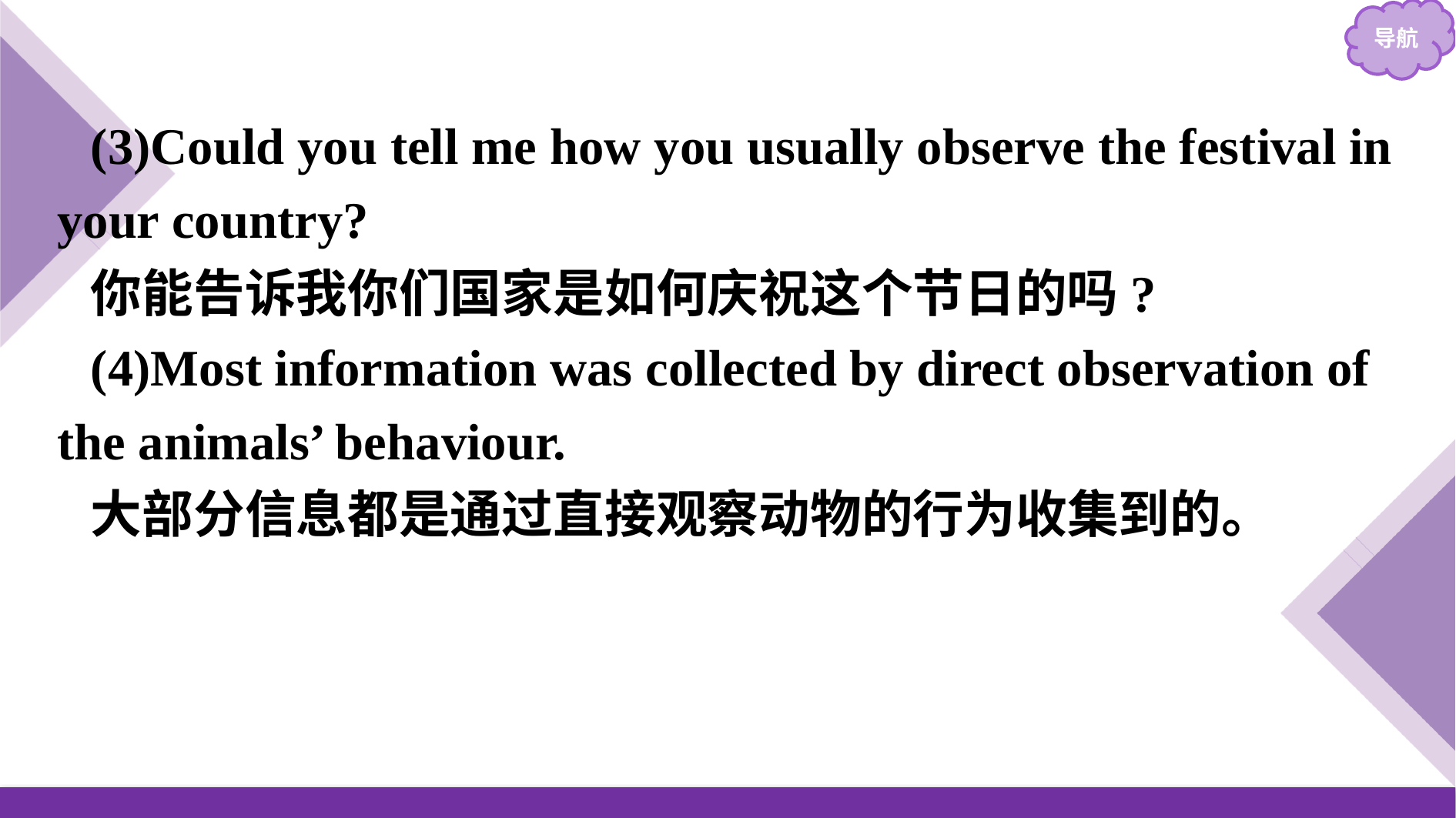

(3)Could you tell me how you usually observe the festival in your country?
你能告诉我你们国家是如何庆祝这个节日的吗?
(4)Most information was collected by direct observation of the animals’ behaviour.
大部分信息都是通过直接观察动物的行为收集到的。